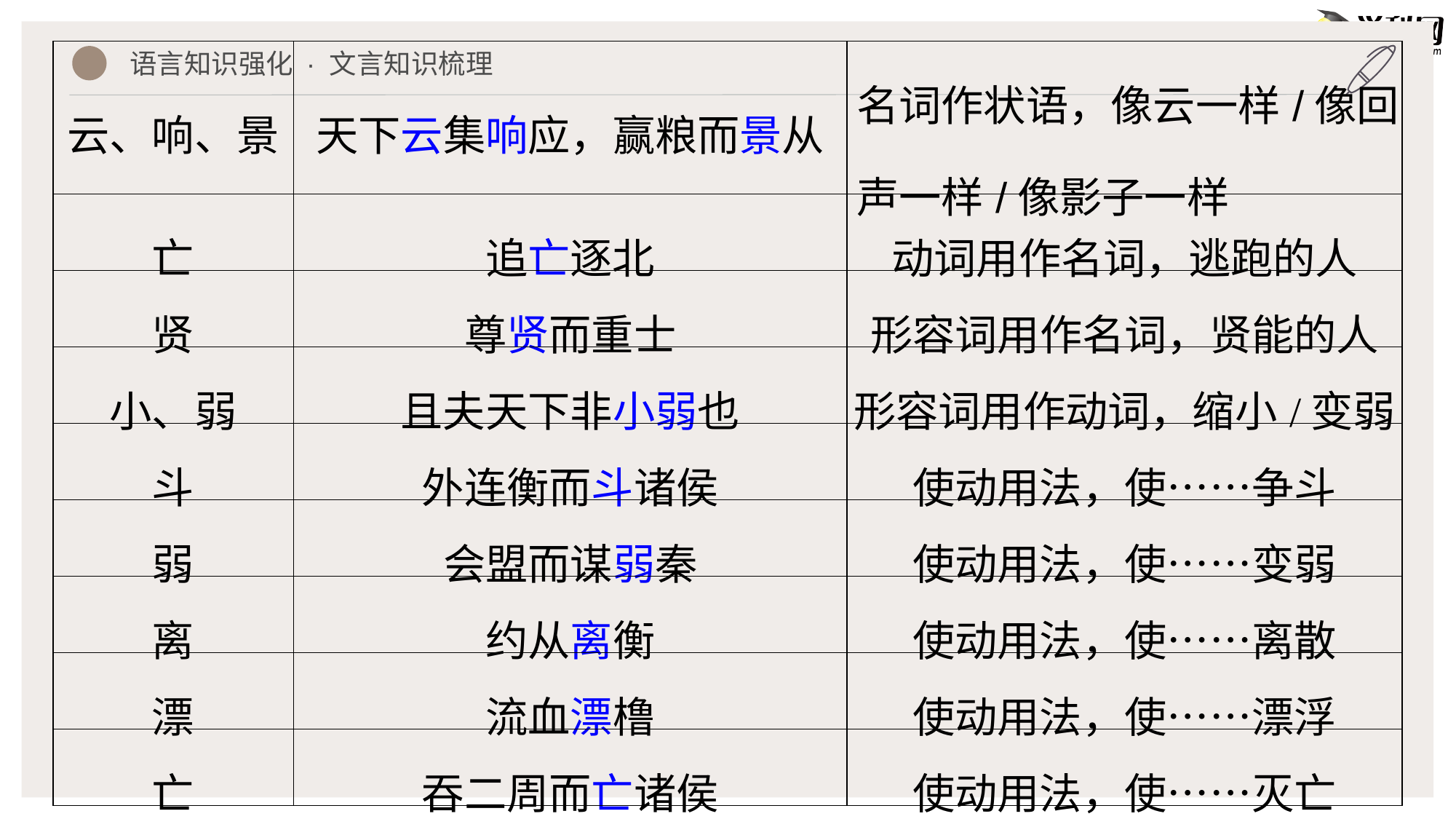

| 云、响、景 | 天下云集响应，赢粮而景从 | 名词作状语，像云一样/像回声一样/像影子一样 |
| --- | --- | --- |
| 亡 | 追亡逐北 | 动词用作名词，逃跑的人 |
| 贤 | 尊贤而重士 | 形容词用作名词，贤能的人 |
| 小、弱 | 且夫天下非小弱也 | 形容词用作动词，缩小/变弱 |
| 斗 | 外连衡而斗诸侯 | 使动用法，使……争斗 |
| 弱 | 会盟而谋弱秦 | 使动用法，使……变弱 |
| 离 | 约从离衡 | 使动用法，使……离散 |
| 漂 | 流血漂橹 | 使动用法，使……漂浮 |
| 亡 | 吞二周而亡诸侯 | 使动用法，使……灭亡 |
语言知识强化 · 文言知识梳理